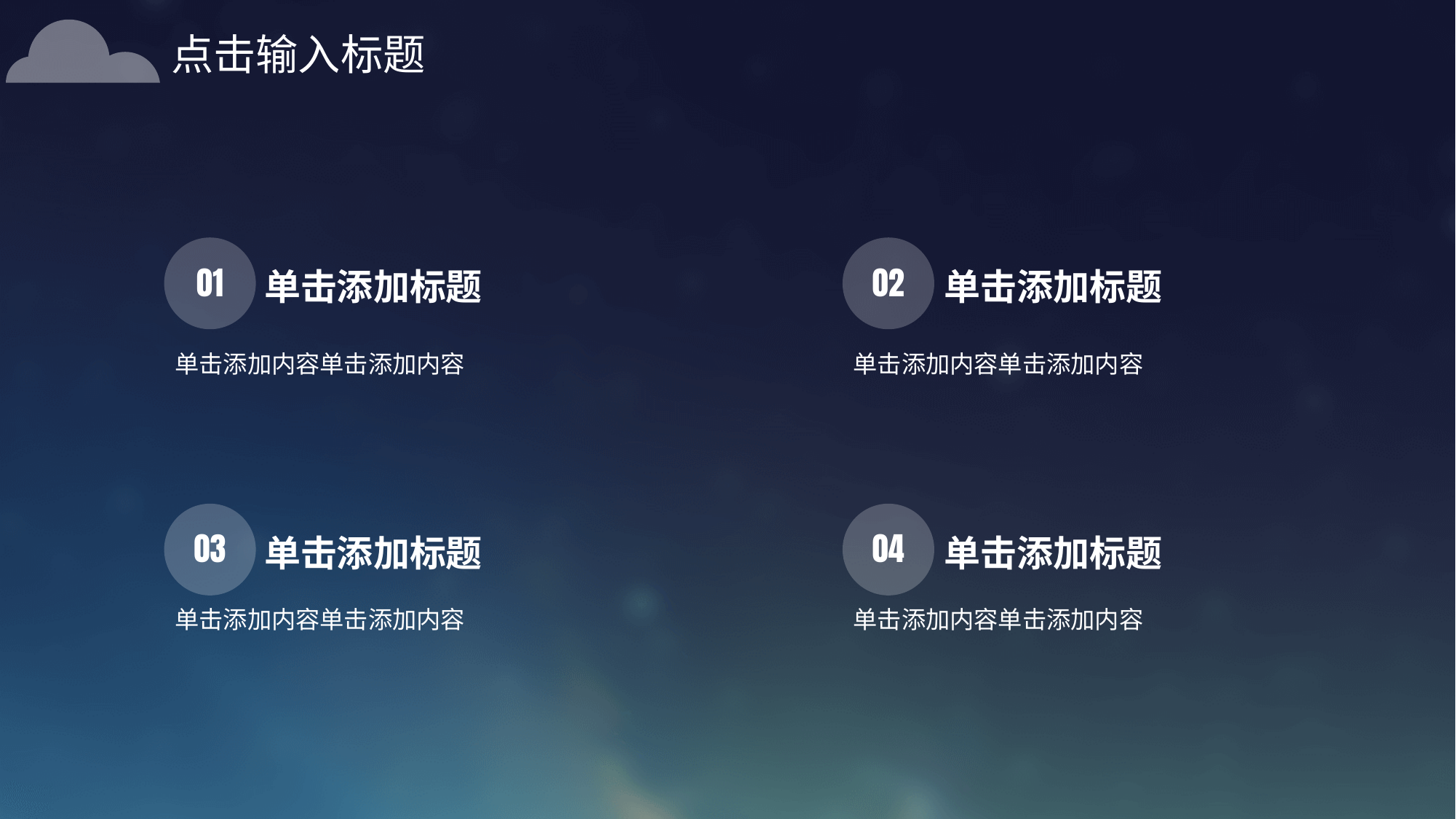

点击输入标题
01
单击添加标题
02
单击添加标题
单击添加内容单击添加内容

单击添加内容单击添加内容

03
单击添加标题
04
单击添加标题
单击添加内容单击添加内容

单击添加内容单击添加内容